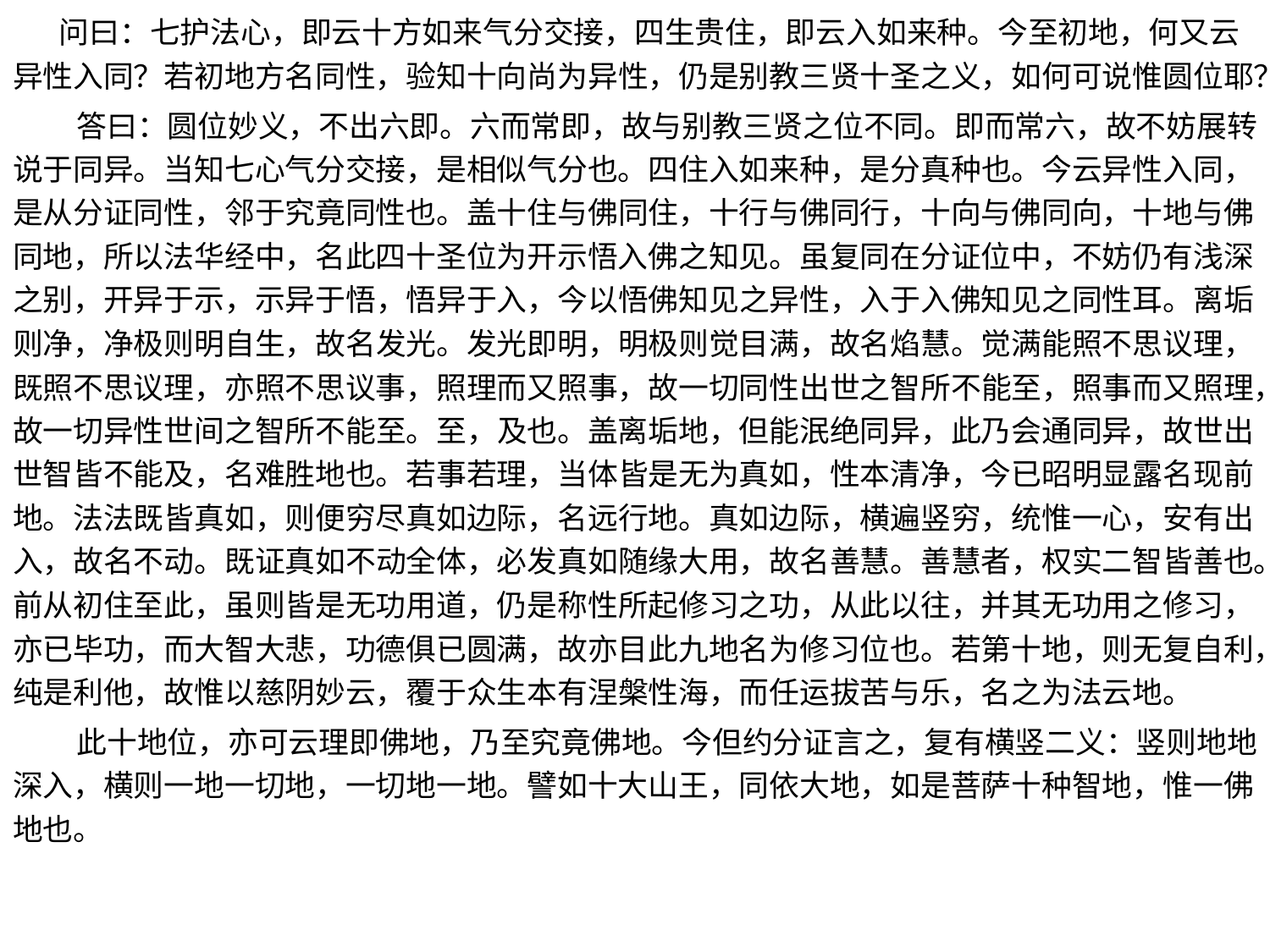

问曰：七护法心，即云十方如来气分交接，四生贵住，即云入如来种。今至初地，何又云异性入同？若初地方名同性，验知十向尚为异性，仍是别教三贤十圣之义，如何可说惟圆位耶？
         答曰：圆位妙义，不出六即。六而常即，故与别教三贤之位不同。即而常六，故不妨展转说于同异。当知七心气分交接，是相似气分也。四住入如来种，是分真种也。今云异性入同，是从分证同性，邻于究竟同性也。盖十住与佛同住，十行与佛同行，十向与佛同向，十地与佛同地，所以法华经中，名此四十圣位为开示悟入佛之知见。虽复同在分证位中，不妨仍有浅深之别，开异于示，示异于悟，悟异于入，今以悟佛知见之异性，入于入佛知见之同性耳。离垢则净，净极则明自生，故名发光。发光即明，明极则觉目满，故名焰慧。觉满能照不思议理，既照不思议理，亦照不思议事，照理而又照事，故一切同性出世之智所不能至，照事而又照理，故一切异性世间之智所不能至。至，及也。盖离垢地，但能泯绝同异，此乃会通同异，故世出世智皆不能及，名难胜地也。若事若理，当体皆是无为真如，性本清净，今已昭明显露名现前地。法法既皆真如，则便穷尽真如边际，名远行地。真如边际，横遍竖穷，统惟一心，安有出入，故名不动。既证真如不动全体，必发真如随缘大用，故名善慧。善慧者，权实二智皆善也。前从初住至此，虽则皆是无功用道，仍是称性所起修习之功，从此以往，并其无功用之修习，亦已毕功，而大智大悲，功德俱已圆满，故亦目此九地名为修习位也。若第十地，则无复自利，纯是利他，故惟以慈阴妙云，覆于众生本有涅槃性海，而任运拔苦与乐，名之为法云地。
         此十地位，亦可云理即佛地，乃至究竟佛地。今但约分证言之，复有横竖二义：竖则地地深入，横则一地一切地，一切地一地。譬如十大山王，同依大地，如是菩萨十种智地，惟一佛地也。